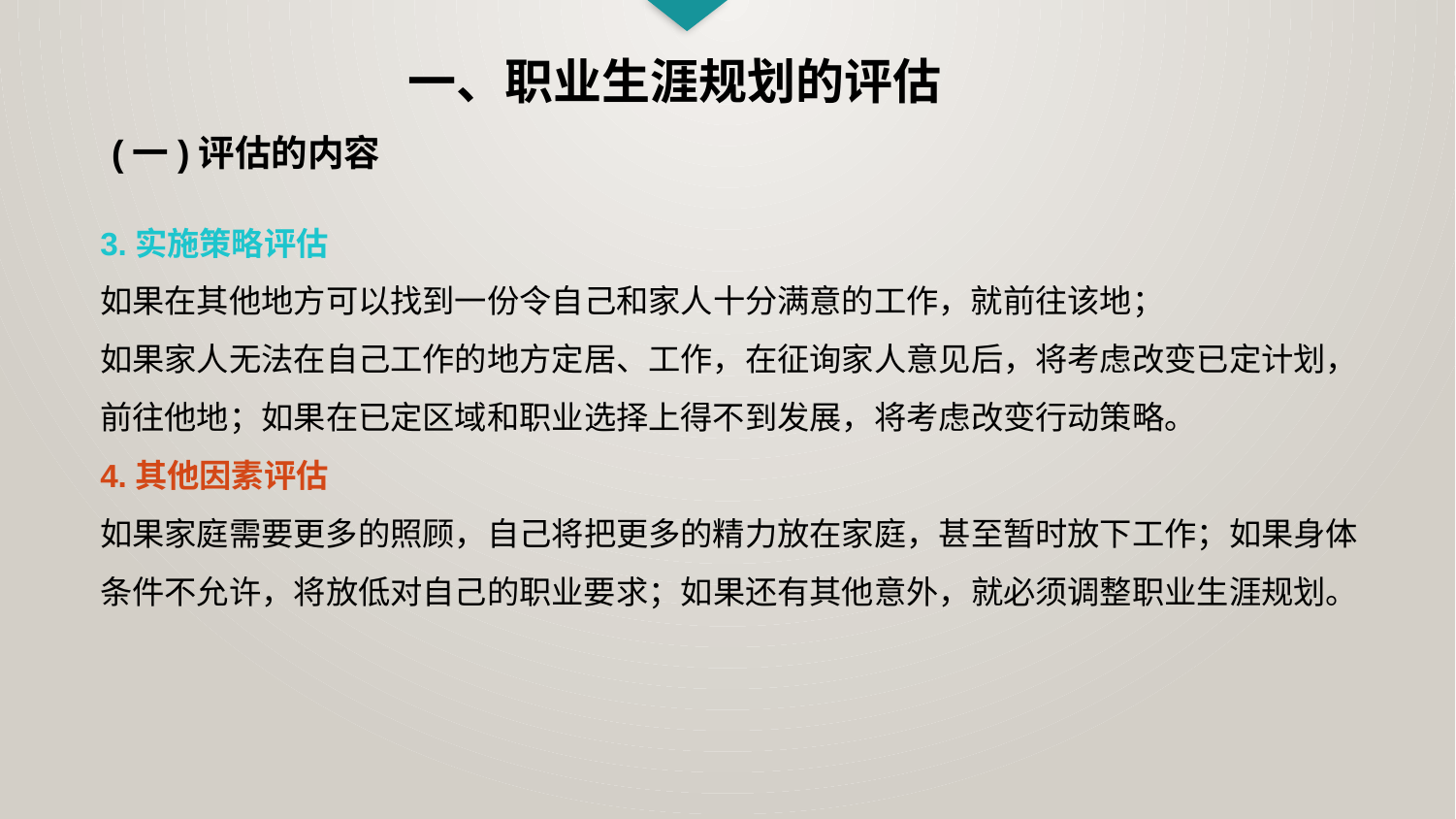

一、职业生涯规划的评估
(一)评估的内容
3.实施策略评估
如果在其他地方可以找到一份令自己和家人十分满意的工作，就前往该地；
如果家人无法在自己工作的地方定居、工作，在征询家人意见后，将考虑改变已定计划，前往他地；如果在已定区域和职业选择上得不到发展，将考虑改变行动策略。
4.其他因素评估
如果家庭需要更多的照顾，自己将把更多的精力放在家庭，甚至暂时放下工作；如果身体条件不允许，将放低对自己的职业要求；如果还有其他意外，就必须调整职业生涯规划。
74